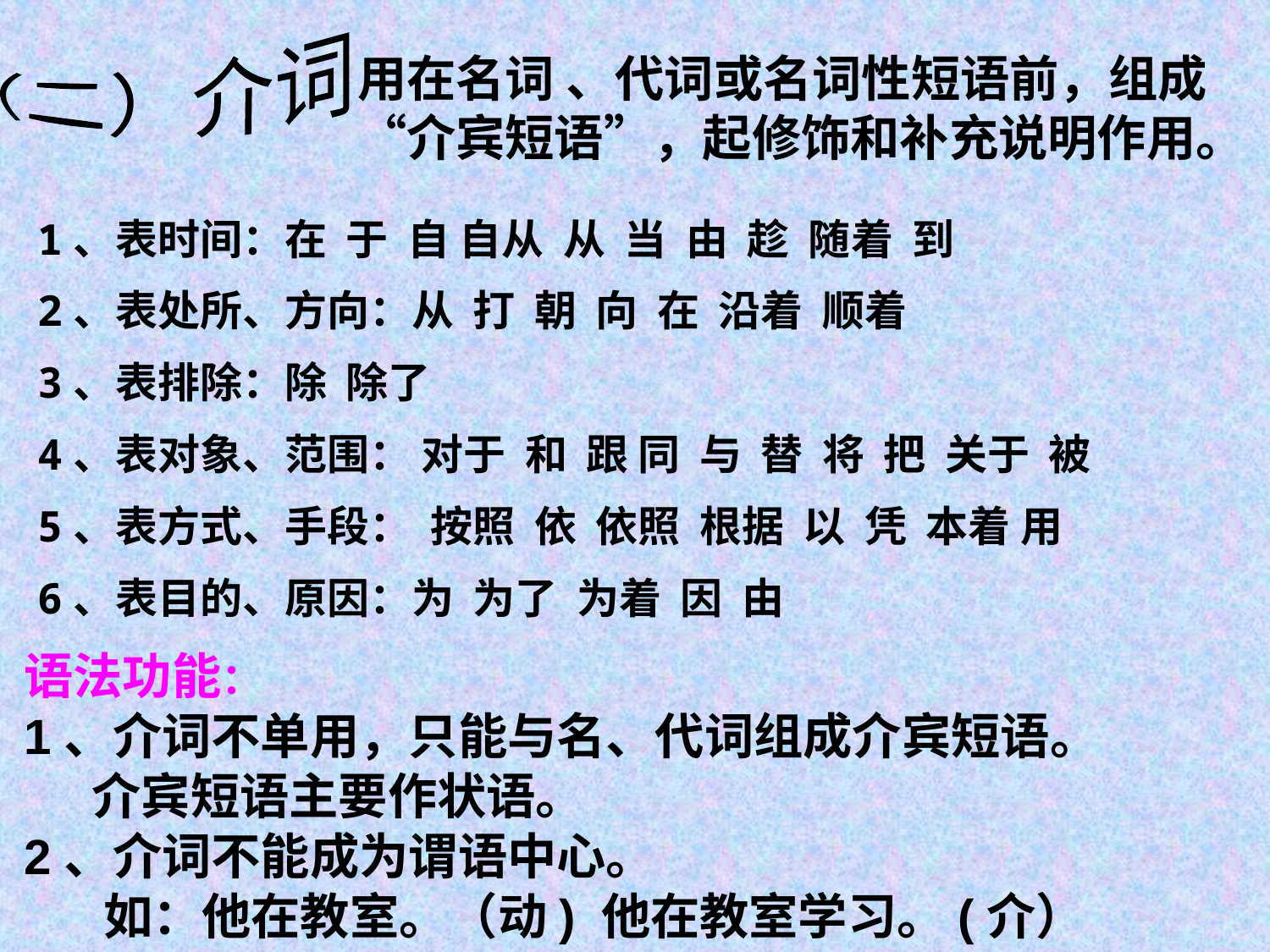

（二）介词
用在名词 、代词或名词性短语前，组成“介宾短语”，起修饰和补充说明作用。
1、表时间：在  于  自 自从  从  当  由  趁  随着  到
2、表处所、方向：从  打  朝  向  在  沿着  顺着
3、表排除：除  除了
4、表对象、范围： 对于  和  跟 同  与  替  将  把  关于  被
5、表方式、手段：  按照  依  依照  根据  以  凭  本着 用
6、表目的、原因：为  为了  为着  因  由
语法功能：
1、介词不单用，只能与名、代词组成介宾短语。
     介宾短语主要作状语。
2、介词不能成为谓语中心。
      如：他在教室。（动) 他在教室学习。(介）